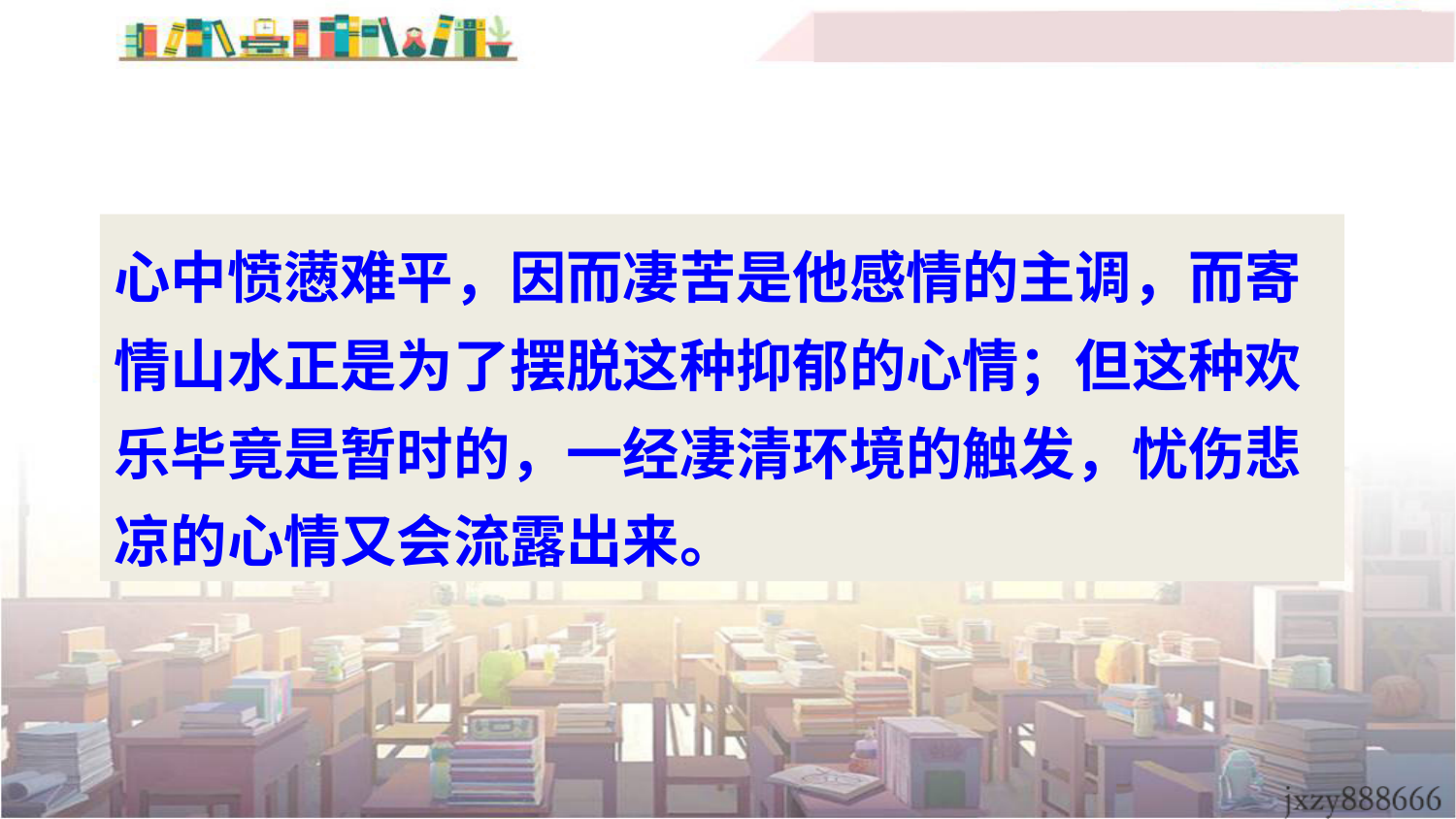

心中愤懑难平，因而凄苦是他感情的主调，而寄情山水正是为了摆脱这种抑郁的心情；但这种欢乐毕竟是暂时的，一经凄清环境的触发，忧伤悲凉的心情又会流露出来。